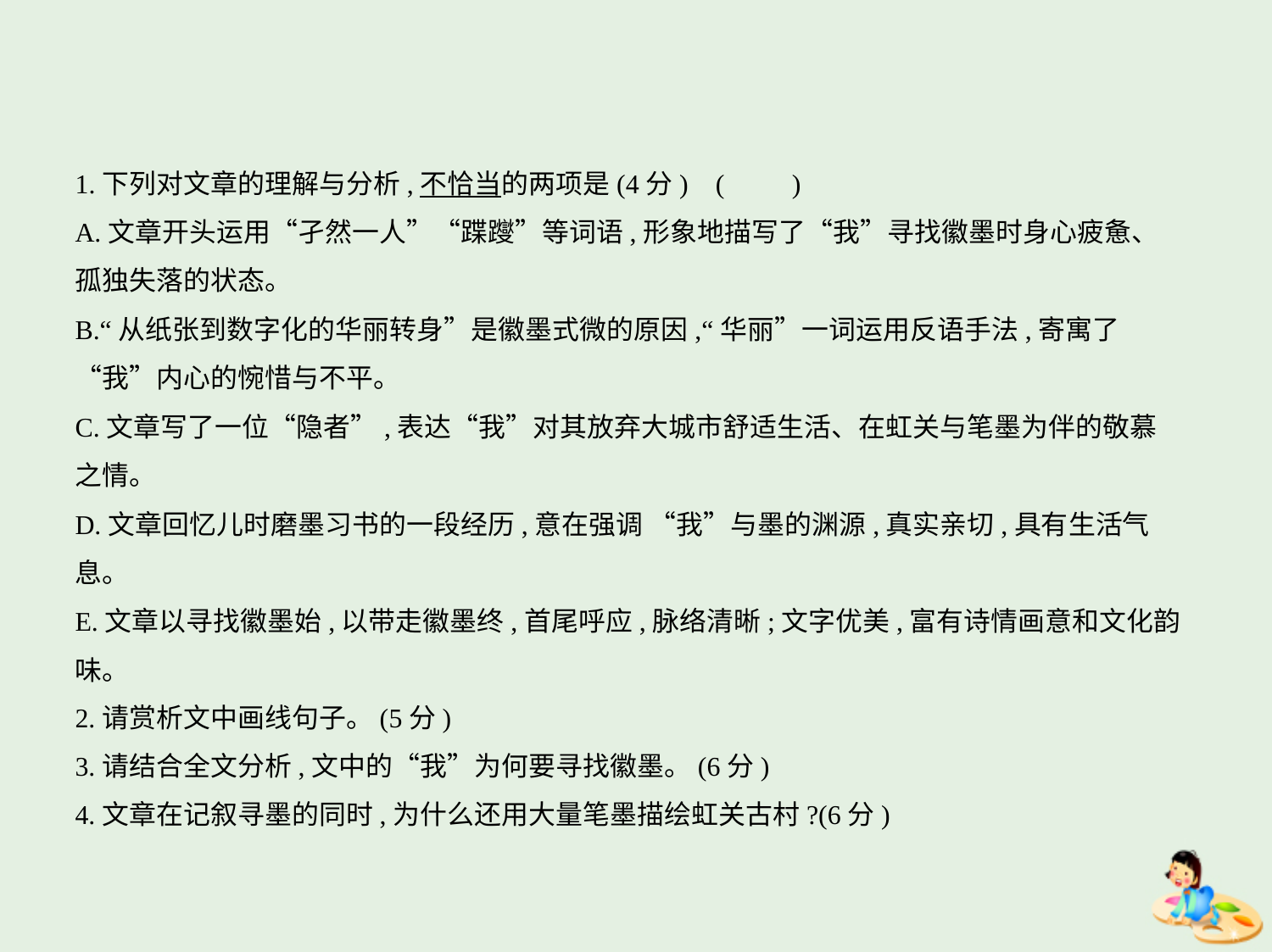

1.下列对文章的理解与分析,不恰当的两项是(4分) (　　)
A.文章开头运用“孑然一人”“蹀躞”等词语,形象地描写了“我”寻找徽墨时身心疲惫、
孤独失落的状态。
B.“从纸张到数字化的华丽转身”是徽墨式微的原因,“华丽”一词运用反语手法,寄寓了
“我”内心的惋惜与不平。
C.文章写了一位“隐者”,表达“我”对其放弃大城市舒适生活、在虹关与笔墨为伴的敬慕
之情。
D.文章回忆儿时磨墨习书的一段经历,意在强调 “我”与墨的渊源,真实亲切,具有生活气
息。
E.文章以寻找徽墨始,以带走徽墨终,首尾呼应,脉络清晰;文字优美,富有诗情画意和文化韵
味。
2.请赏析文中画线句子。(5分)
3.请结合全文分析,文中的“我”为何要寻找徽墨。(6分)
4.文章在记叙寻墨的同时,为什么还用大量笔墨描绘虹关古村?(6分)